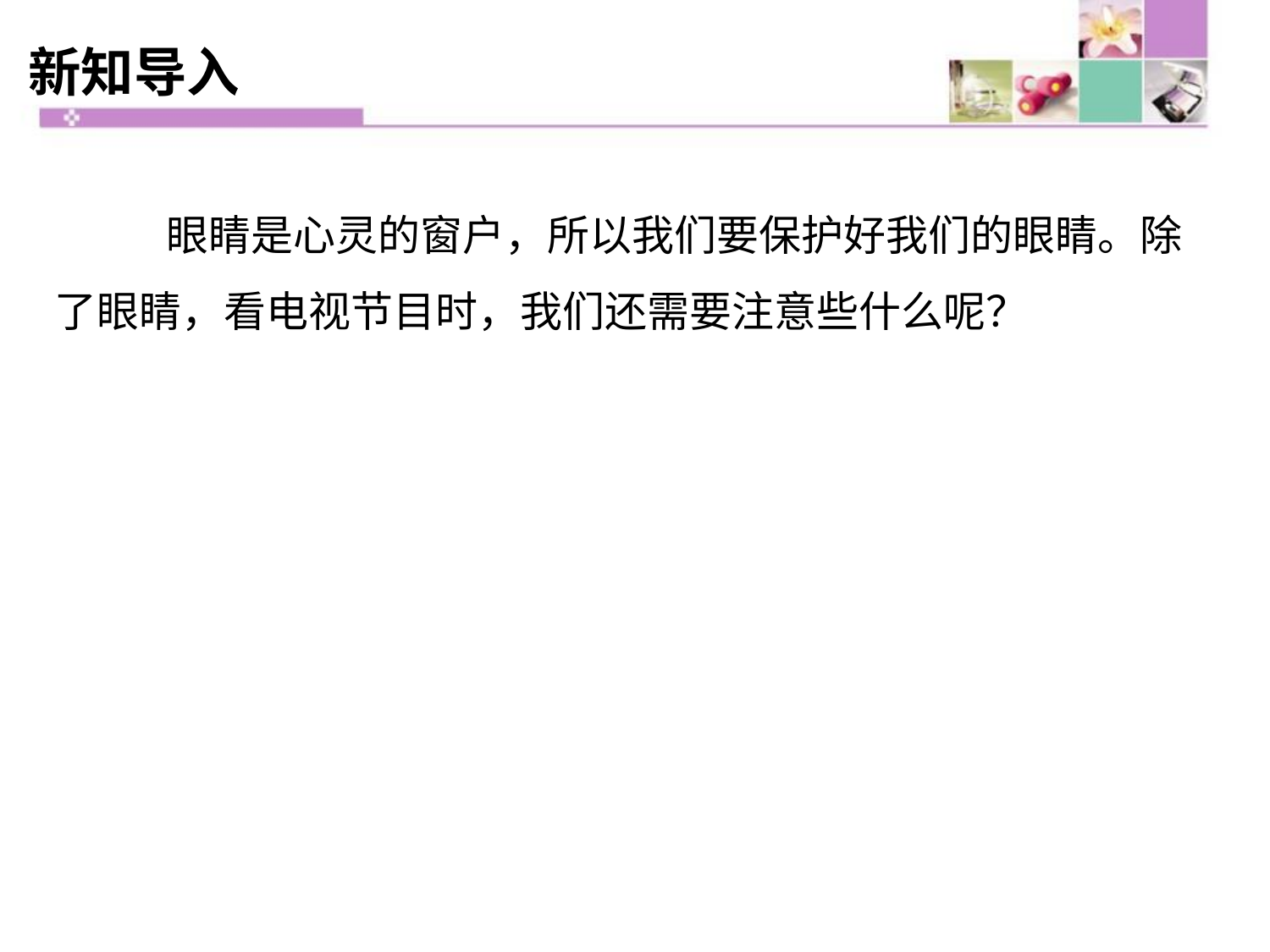

# 新知导入
眼睛是心灵的窗户，所以我们要保护好我们的眼睛。除了眼睛，看电视节目时，我们还需要注意些什么呢？